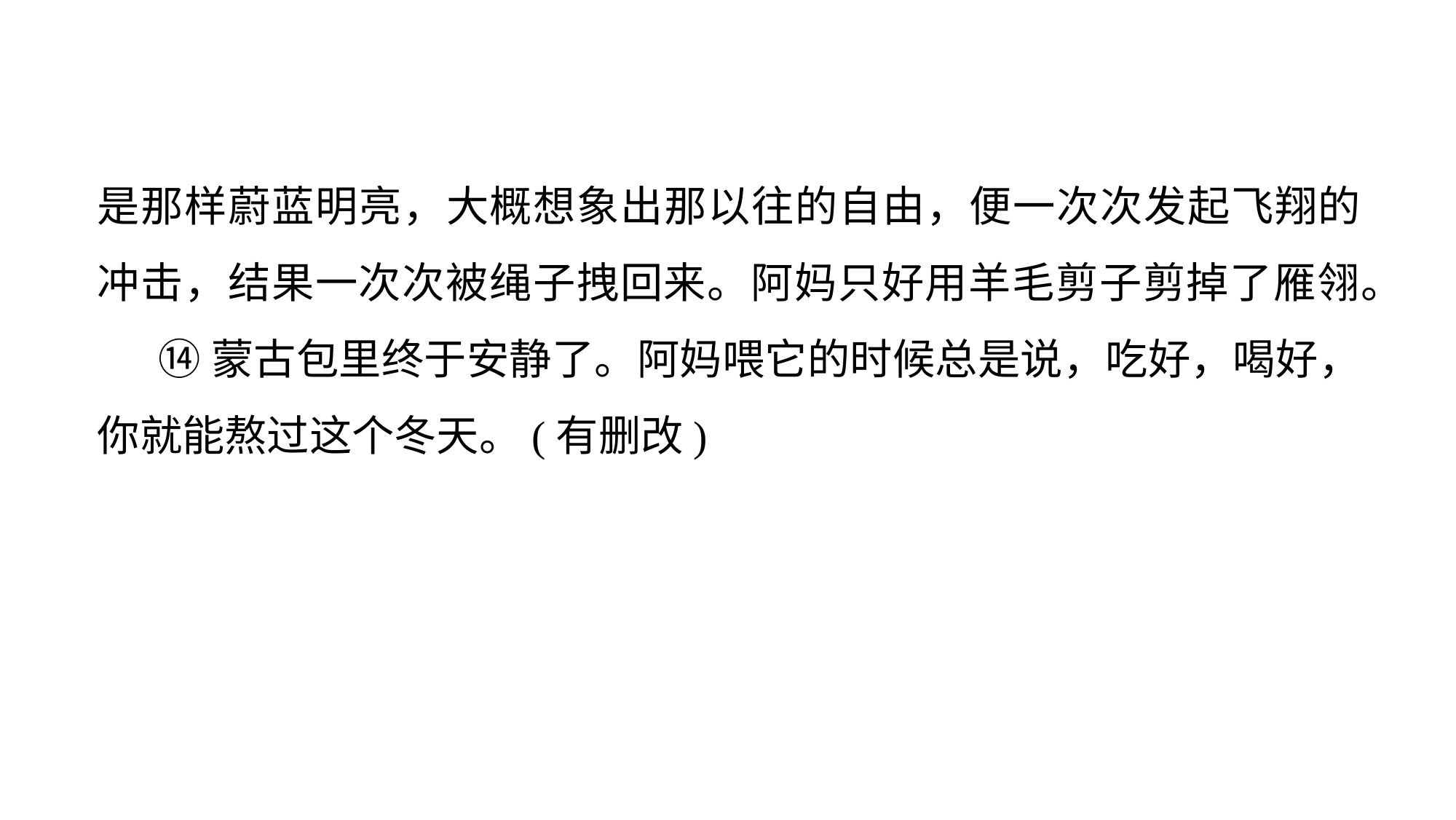

是那样蔚蓝明亮，大概想象出那以往的自由，便一次次发起飞翔的冲击，结果一次次被绳子拽回来。阿妈只好用羊毛剪子剪掉了雁翎。
   ⑭蒙古包里终于安静了。阿妈喂它的时候总是说，吃好，喝好，你就能熬过这个冬天。(有删改)